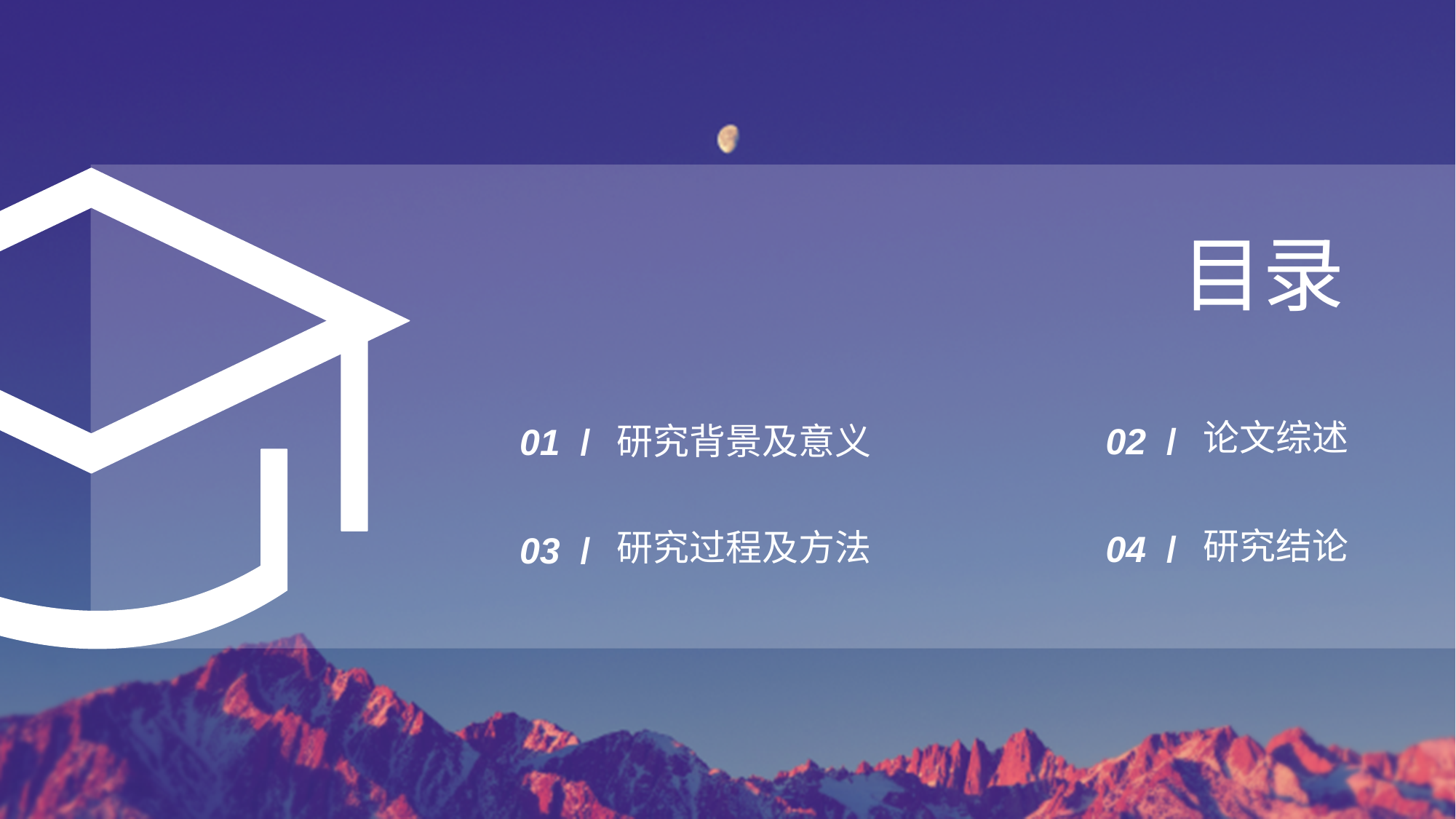

目录
论文综述
研究背景及意义
02  /
01  /
研究结论
研究过程及方法
04  /
03  /